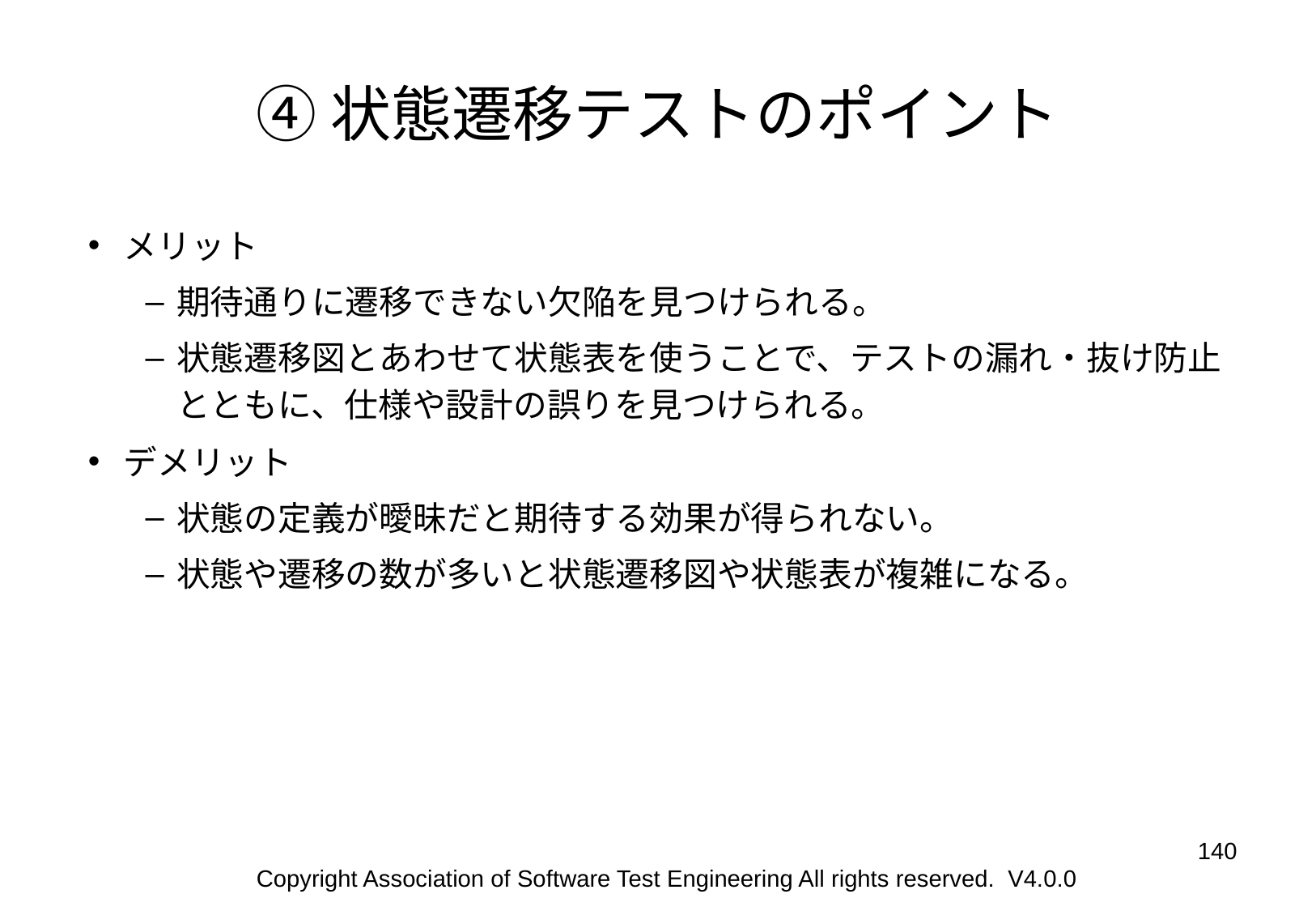

# ④状態遷移テストのポイント
メリット
期待通りに遷移できない欠陥を見つけられる。
状態遷移図とあわせて状態表を使うことで、テストの漏れ・抜け防止とともに、仕様や設計の誤りを見つけられる。
デメリット
状態の定義が曖昧だと期待する効果が得られない。
状態や遷移の数が多いと状態遷移図や状態表が複雑になる。

140
Copyright Association of Software Test Engineering All rights reserved.  V4.0.0